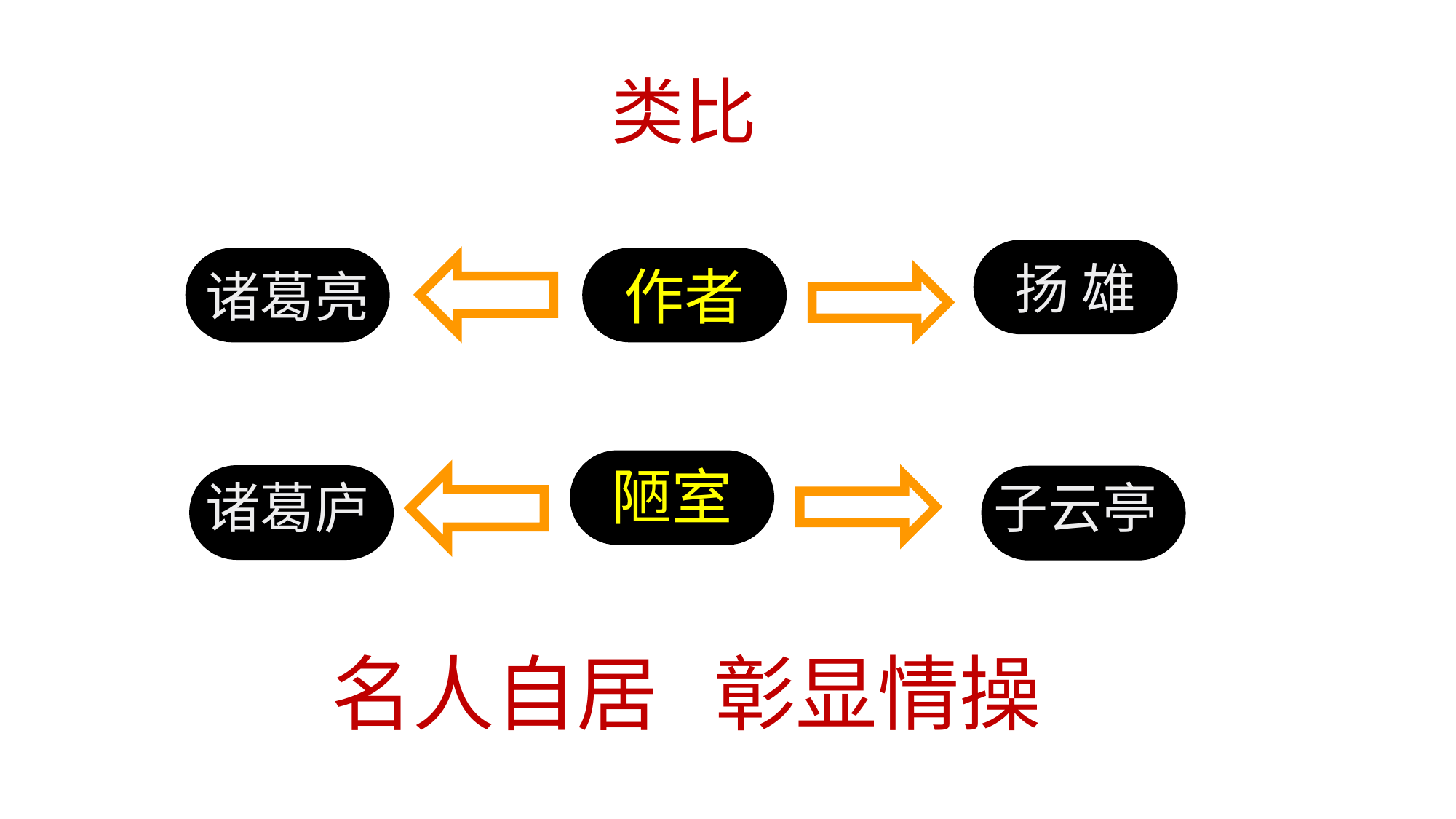

类比

扬 雄
作者
诸葛亮

陋室

诸葛庐
子云亭

名人自居   彰显情操